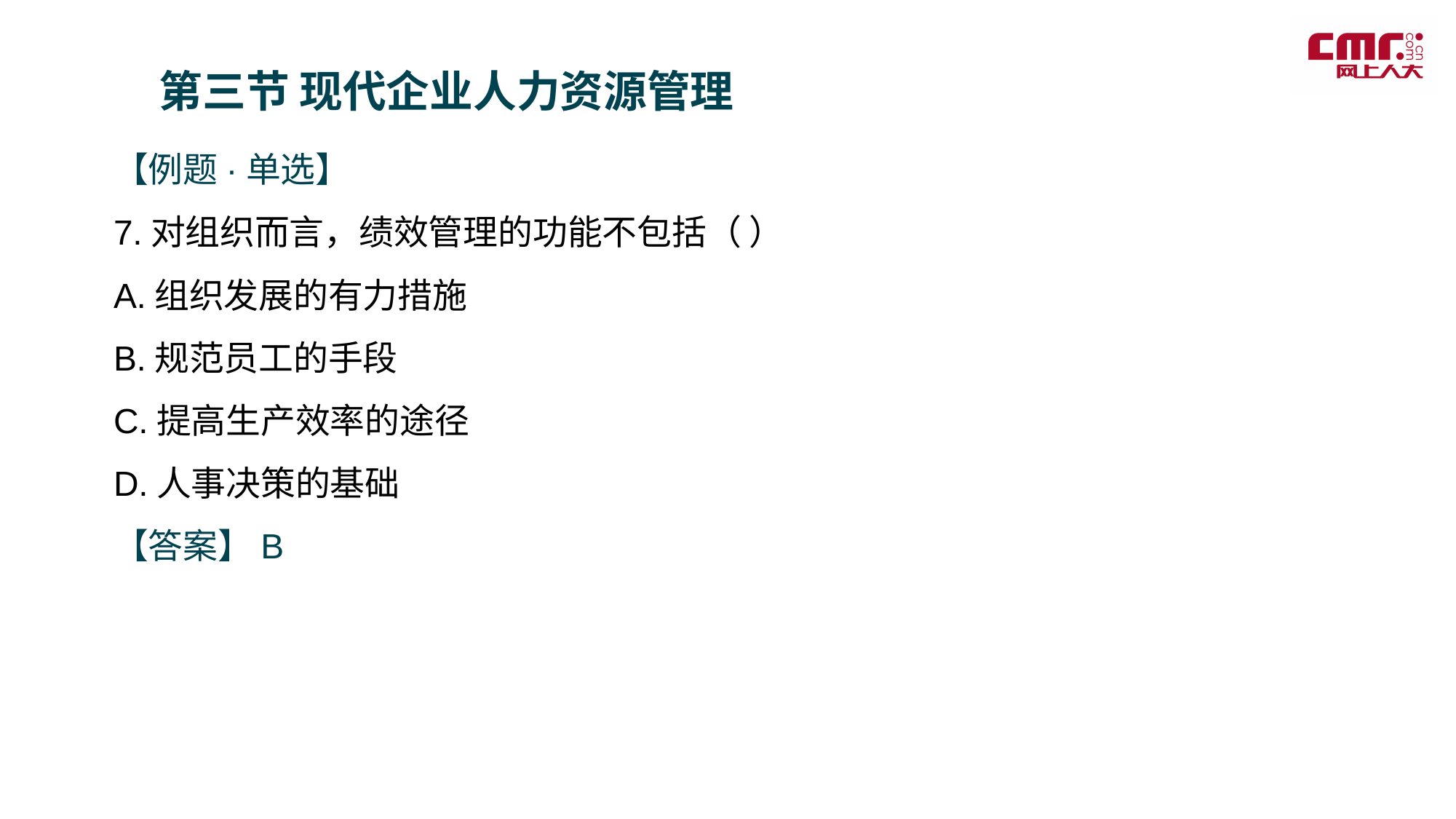

第三节 现代企业人力资源管理
【例题·单选】
7.对组织而言，绩效管理的功能不包括（ ）
A.组织发展的有力措施
B.规范员工的手段
C.提高生产效率的途径
D.人事决策的基础
【答案】B